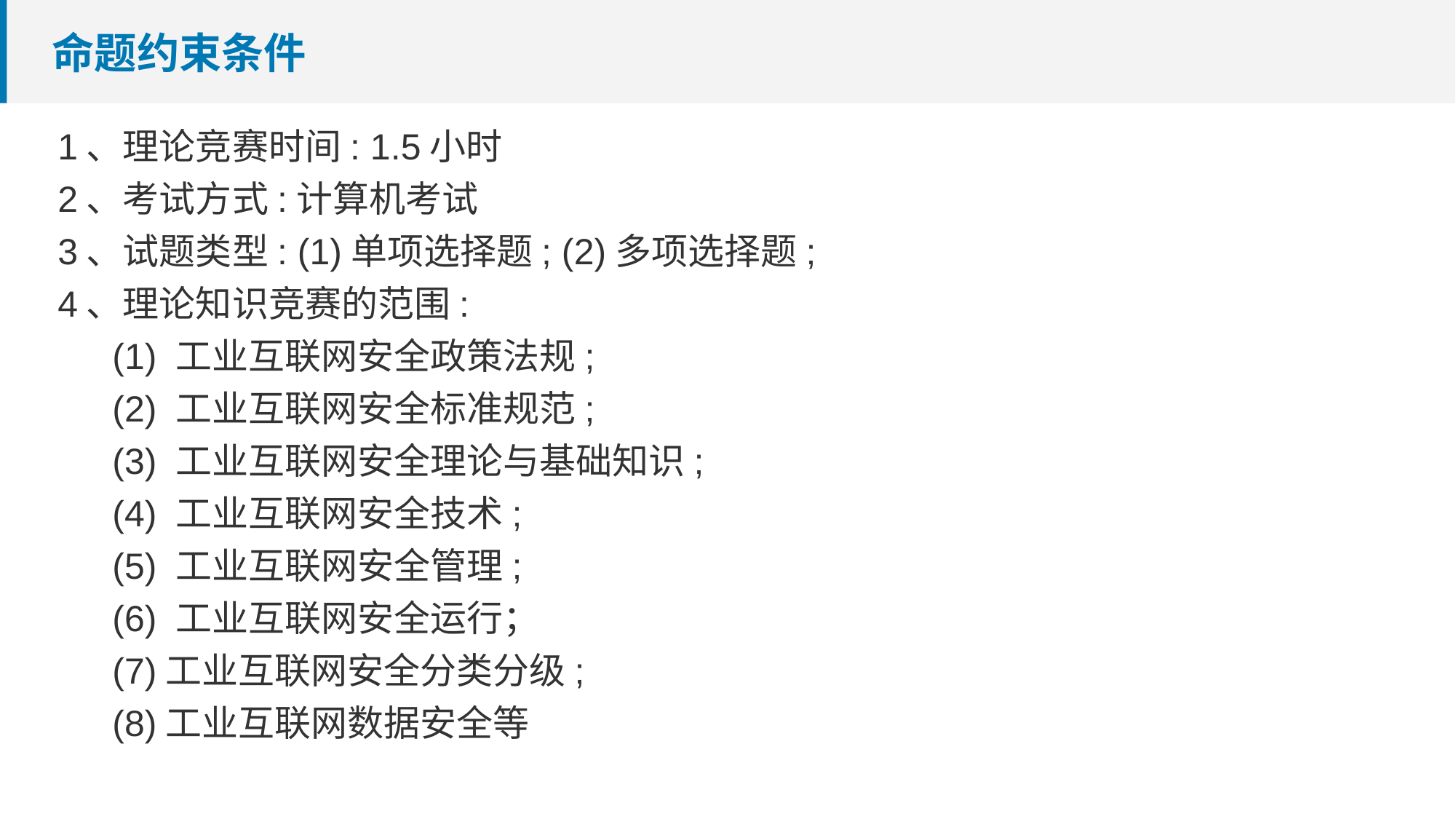

# 命题约束条件
1、理论竞赛时间: 1.5小时
2、考试方式:计算机考试
3、试题类型: (1)单项选择题; (2)多项选择题;
4、理论知识竞赛的范围:
(1) 工业互联网安全政策法规;
(2) 工业互联网安全标准规范;
(3) 工业互联网安全理论与基础知识;
(4) 工业互联网安全技术;
(5) 工业互联网安全管理;
(6) 工业互联网安全运行；
(7)工业互联网安全分类分级;
(8)工业互联网数据安全等